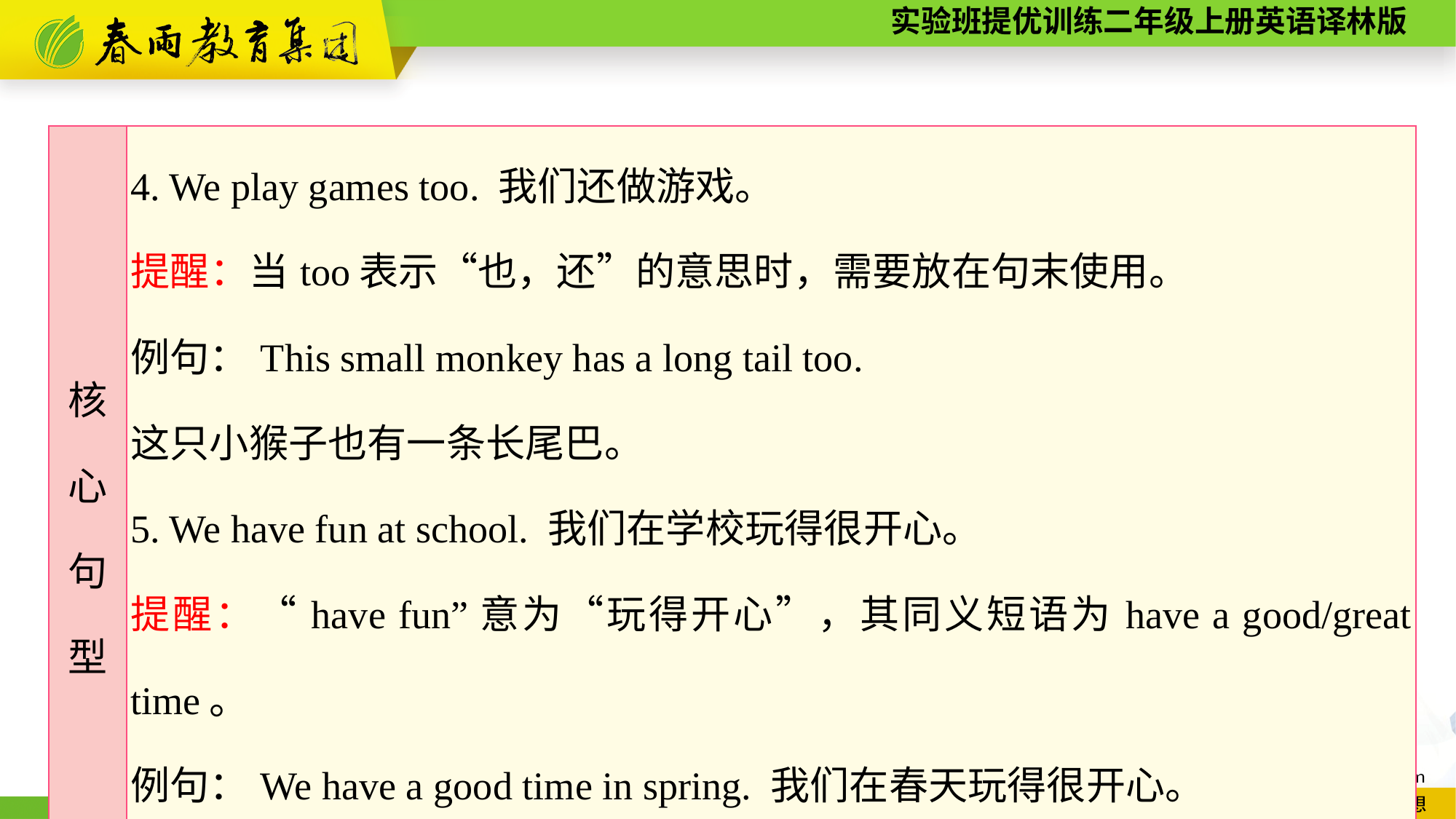

| 核 心 句 型 | 4. We play games too. 我们还做游戏。 提醒：当too表示“也，还”的意思时，需要放在句末使用。 例句：This small monkey has a long tail too. 这只小猴子也有一条长尾巴。 5. We have fun at school. 我们在学校玩得很开心。 提醒：“have fun”意为“玩得开心”，其同义短语为have a good/great time。 例句：We have a good time in spring. 我们在春天玩得很开心。 We have fun every day. 我们每天都玩得很开心。 |
| --- | --- |